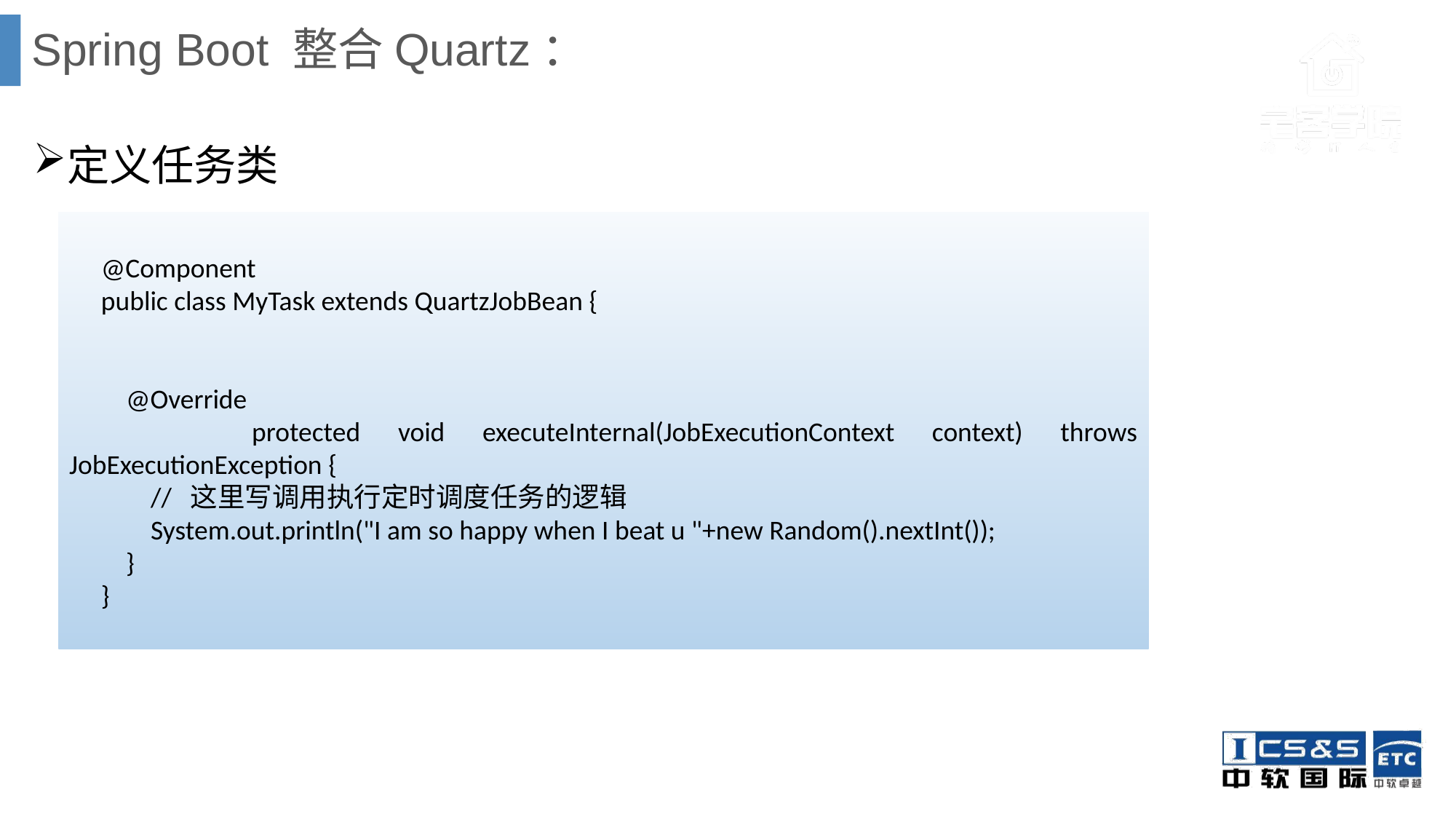

# Spring Boot 整合Quartz：
定义任务类

@Component
public class MyTask extends QuartzJobBean {

    @Override
    protected void executeInternal(JobExecutionContext context) throws JobExecutionException {
        //  这里写调用执行定时调度任务的逻辑
        System.out.println("I am so happy when I beat u "+new Random().nextInt());
    }
}